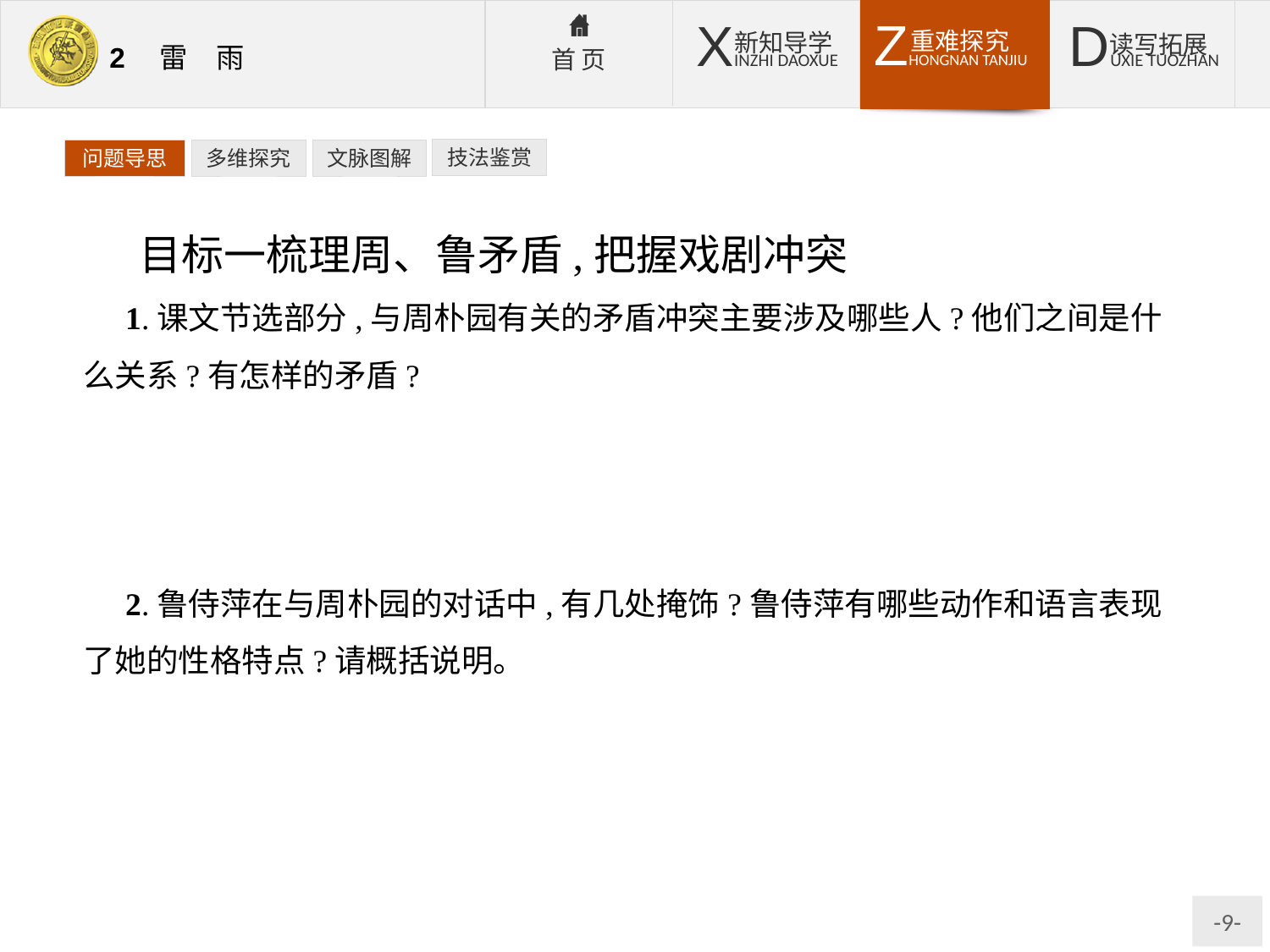

技法鉴赏
问题导思
多维探究
文脉图解
目标一梳理周、鲁矛盾,把握戏剧冲突
1.课文节选部分,与周朴园有关的矛盾冲突主要涉及哪些人?他们之间是什么关系?有怎样的矛盾?
提示:节选部分,与周朴园有关的矛盾冲突主要涉及鲁侍萍、鲁大海。他们其实是有血缘关系的一家人。节选部分,主要写了周朴园与鲁侍萍的爱情纠葛和与鲁大海的阶级矛盾。
2.鲁侍萍在与周朴园的对话中,有几处掩饰?鲁侍萍有哪些动作和语言表现了她的性格特点?请概括说明。
提示:周朴园三次问到她姓什么,是谁,她都很自然地掩饰过去,语调平缓,不露声色。表明她性格特征的语言动作有:熟练自然的关窗动作,对侍萍的身世及周朴园的隐情细致的述说,对绣着梅花衬衣的熟记。